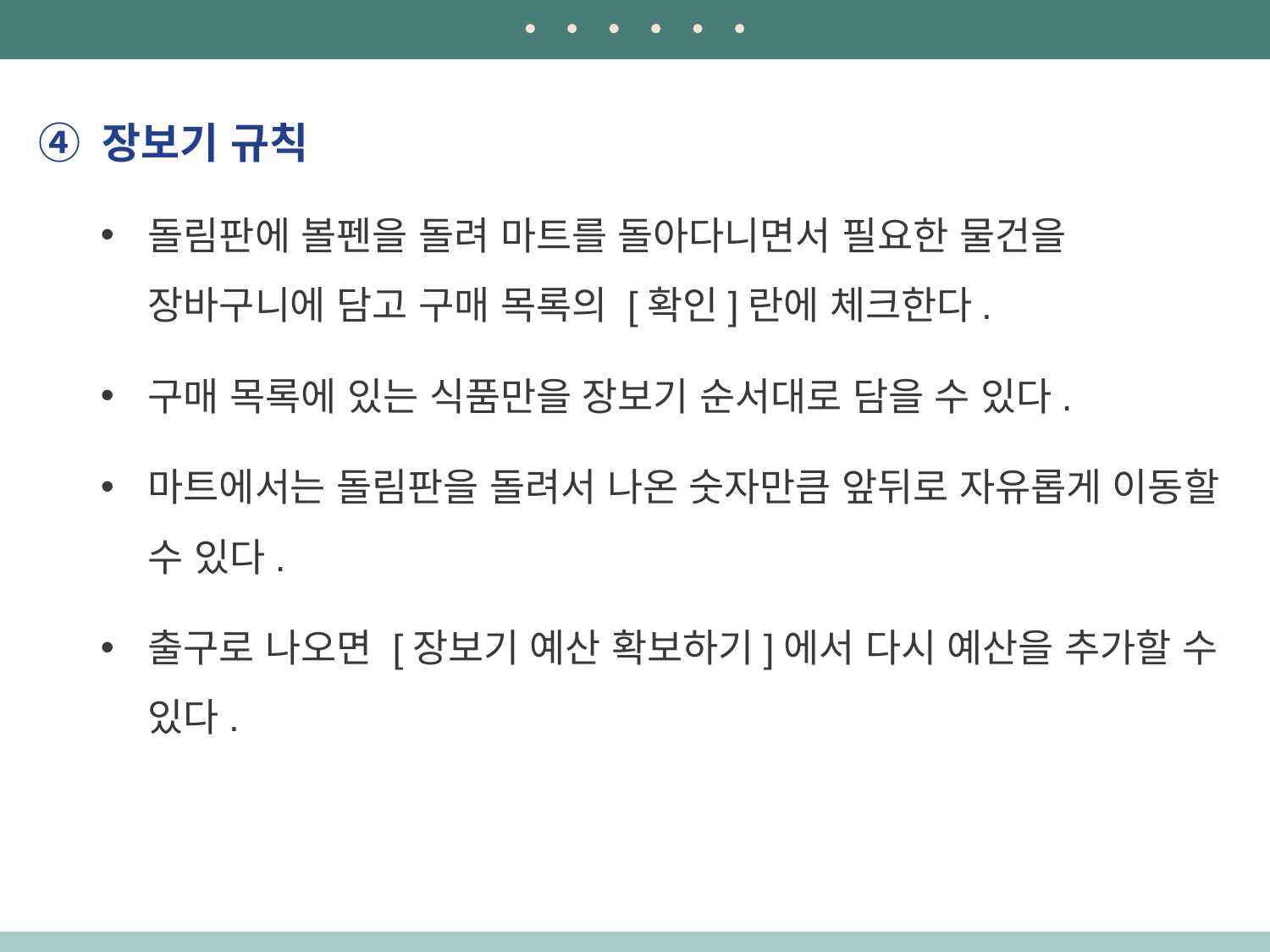

장보기 규칙
돌림판에 볼펜을 돌려 마트를 돌아다니면서 필요한 물건을 장바구니에 담고 구매 목록의 [확인]란에 체크한다.
구매 목록에 있는 식품만을 장보기 순서대로 담을 수 있다.
마트에서는 돌림판을 돌려서 나온 숫자만큼 앞뒤로 자유롭게 이동할 수 있다.
출구로 나오면 [장보기 예산 확보하기]에서 다시 예산을 추가할 수 있다.